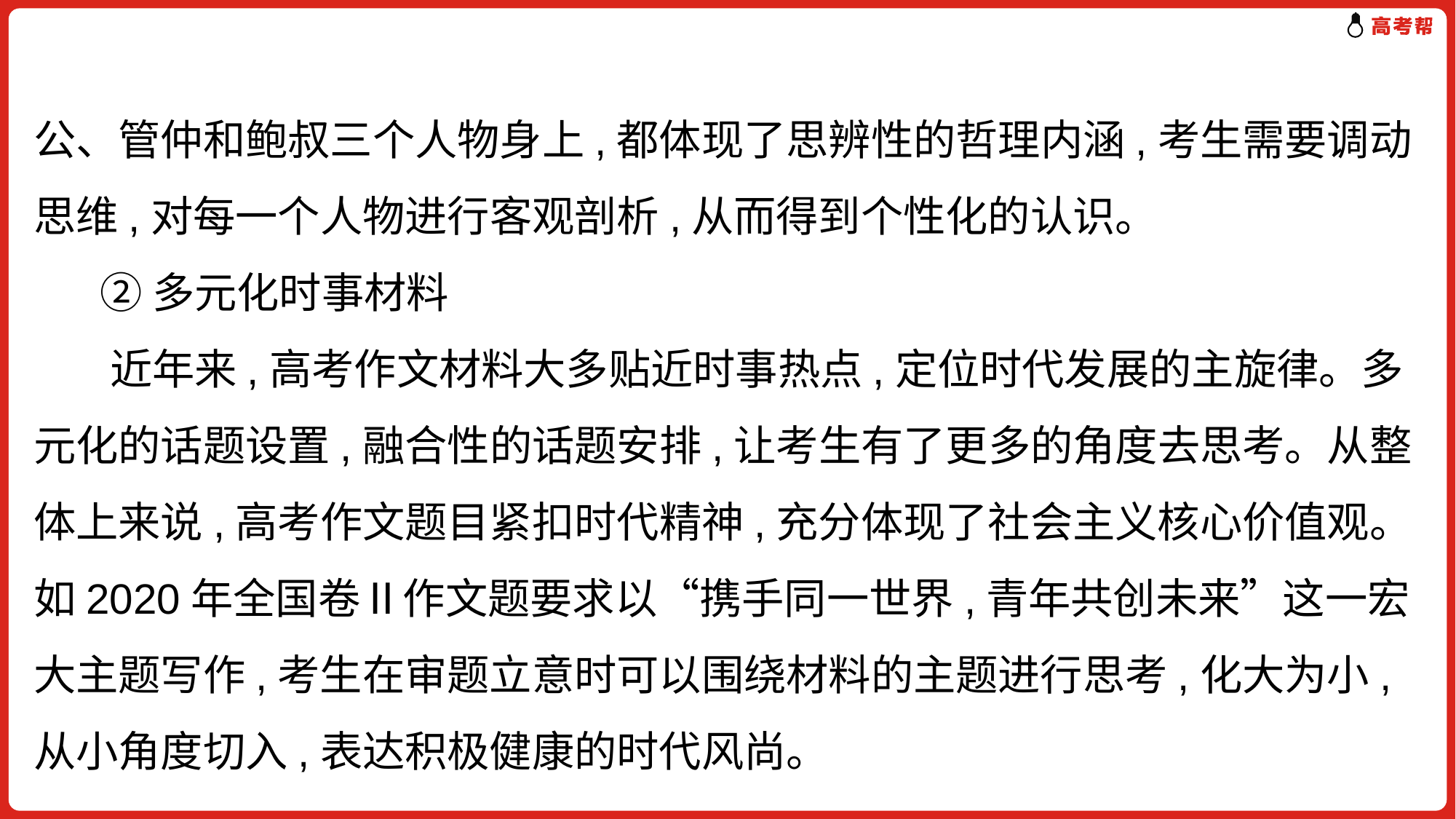

公、管仲和鲍叔三个人物身上,都体现了思辨性的哲理内涵,考生需要调动思维,对每一个人物进行客观剖析,从而得到个性化的认识。
       ②多元化时事材料
       近年来,高考作文材料大多贴近时事热点,定位时代发展的主旋律。多元化的话题设置,融合性的话题安排,让考生有了更多的角度去思考。从整体上来说,高考作文题目紧扣时代精神,充分体现了社会主义核心价值观。如2020年全国卷Ⅱ作文题要求以“携手同一世界,青年共创未来”这一宏大主题写作,考生在审题立意时可以围绕材料的主题进行思考,化大为小,从小角度切入,表达积极健康的时代风尚。